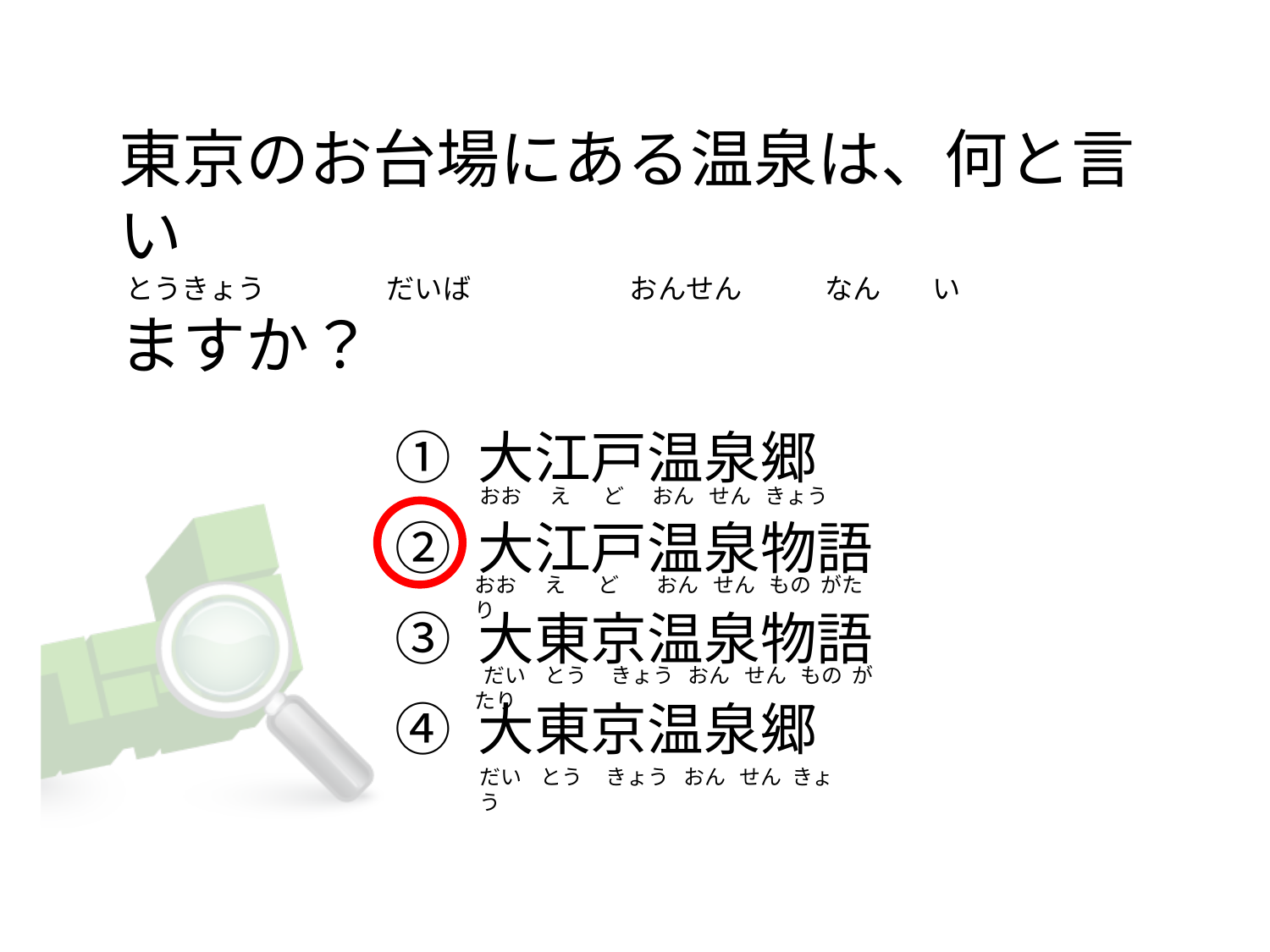

# 東京のお台場にある温泉は、何と言い  とうきょう                   だいば                         おんせん             なん        い  ますか？
① 大江戸温泉郷
② 大江戸温泉物語
③ 大東京温泉物語
④ 大東京温泉郷
おお      え       ど      おん   せん   きょう

おお      え       ど        おん   せん   もの  がたり
 だい    とう     きょう   おん   せん   もの  がたり
だい    とう     きょう   おん   せん  きょう